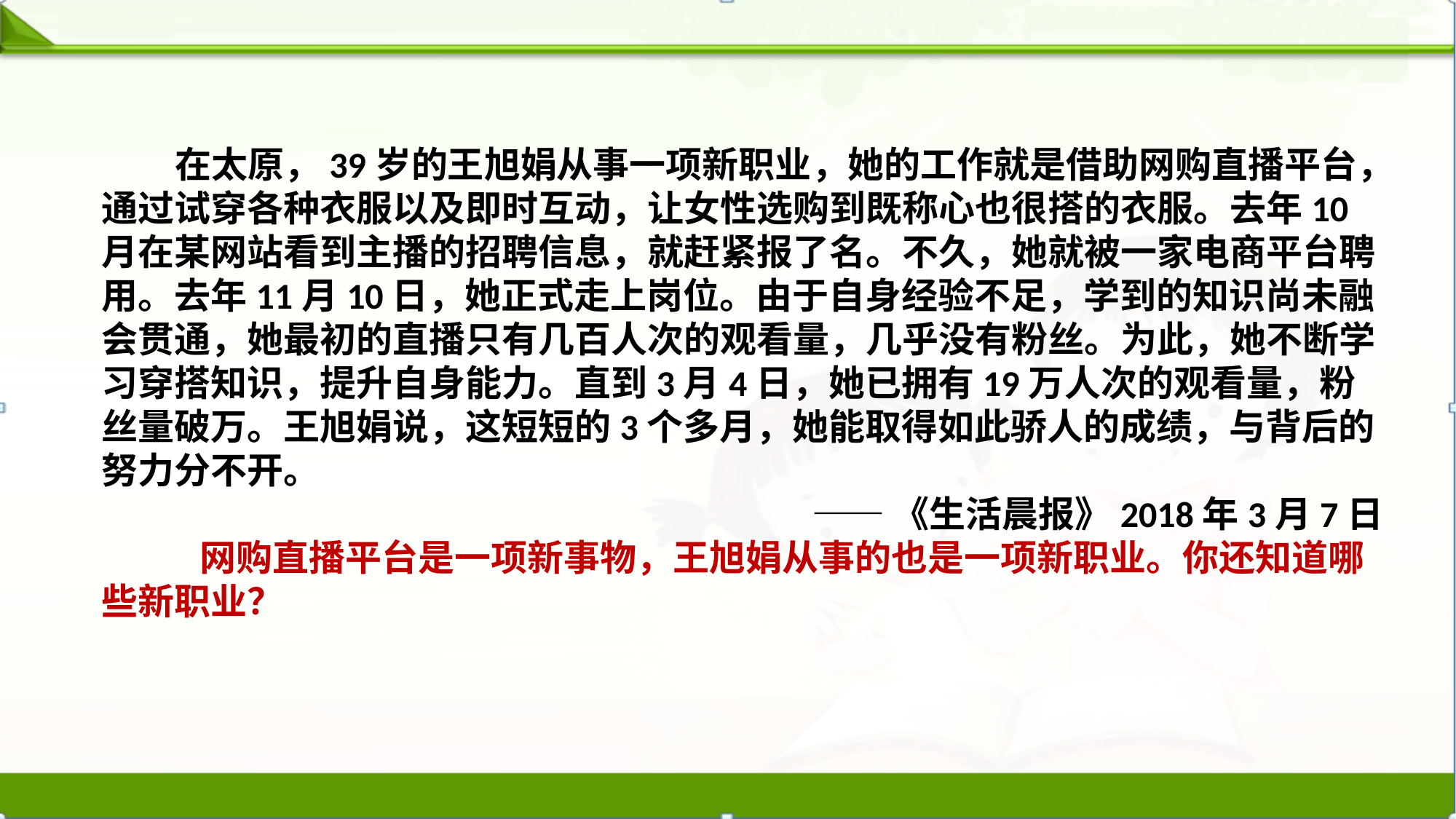

在太原，39岁的王旭娟从事一项新职业，她的工作就是借助网购直播平台，通过试穿各种衣服以及即时互动，让女性选购到既称心也很搭的衣服。去年10月在某网站看到主播的招聘信息，就赶紧报了名。不久，她就被一家电商平台聘用。去年11月10日，她正式走上岗位。由于自身经验不足，学到的知识尚未融会贯通，她最初的直播只有几百人次的观看量，几乎没有粉丝。为此，她不断学习穿搭知识，提升自身能力。直到3月4日，她已拥有19万人次的观看量，粉丝量破万。王旭娟说，这短短的3个多月，她能取得如此骄人的成绩，与背后的努力分不开。
——《生活晨报》2018年3月7日
       网购直播平台是一项新事物，王旭娟从事的也是一项新职业。你还知道哪些新职业？